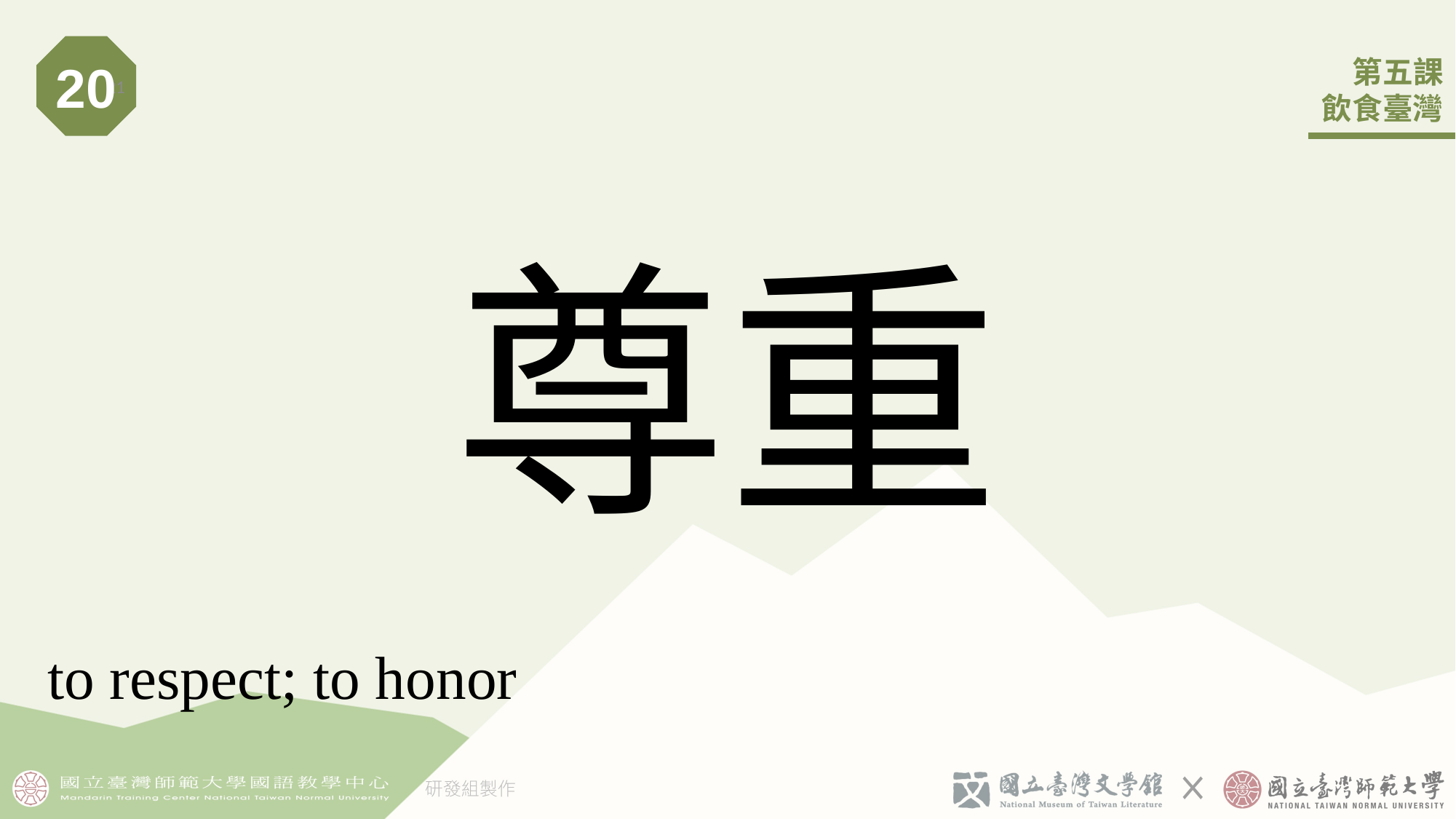

20
21
# 尊重
to respect; to honor